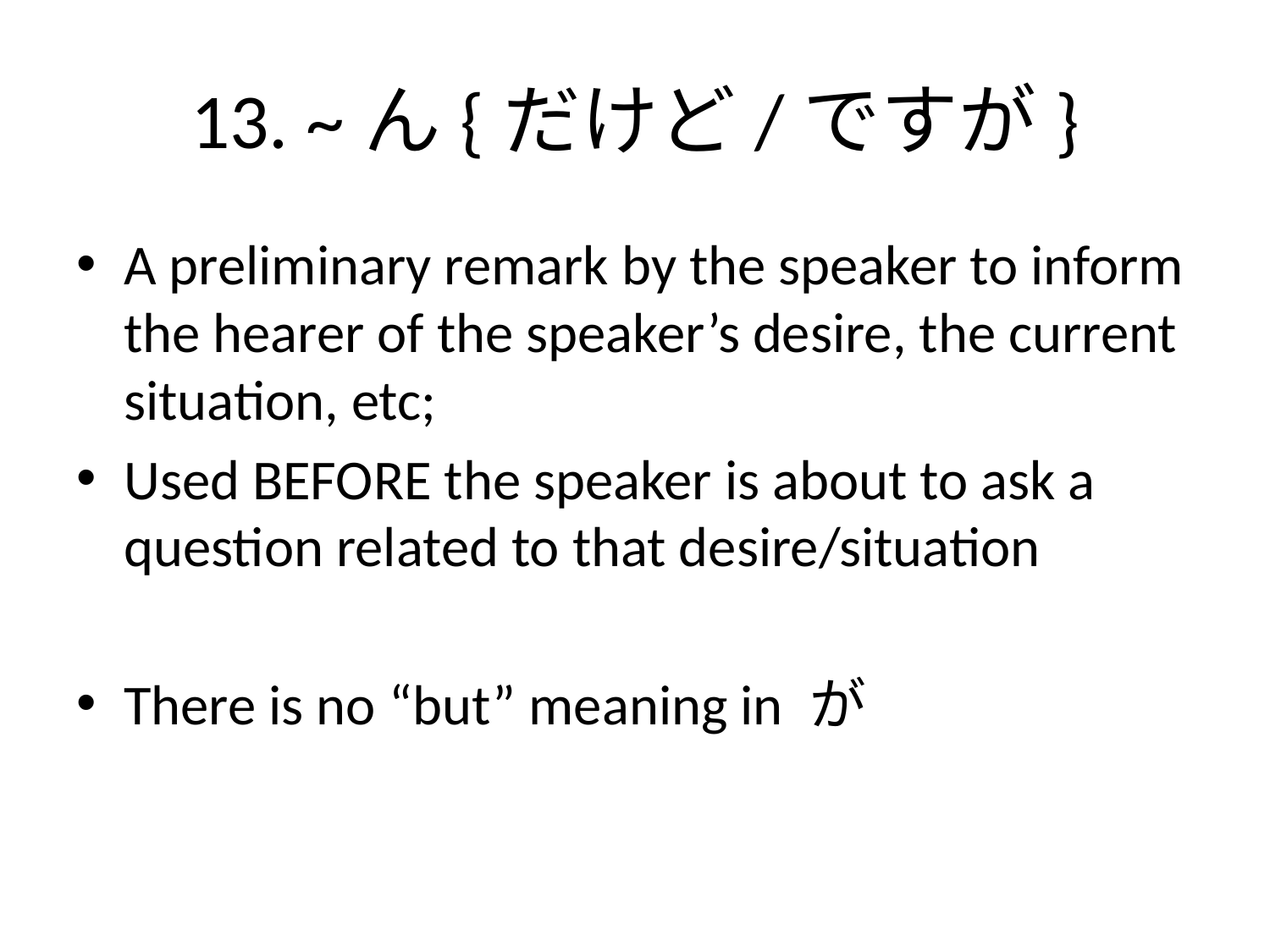

# 13. ~ん{だけど/ですが}
A preliminary remark by the speaker to inform the hearer of the speaker’s desire, the current situation, etc;
Used BEFORE the speaker is about to ask a question related to that desire/situation

There is no “but” meaning in が